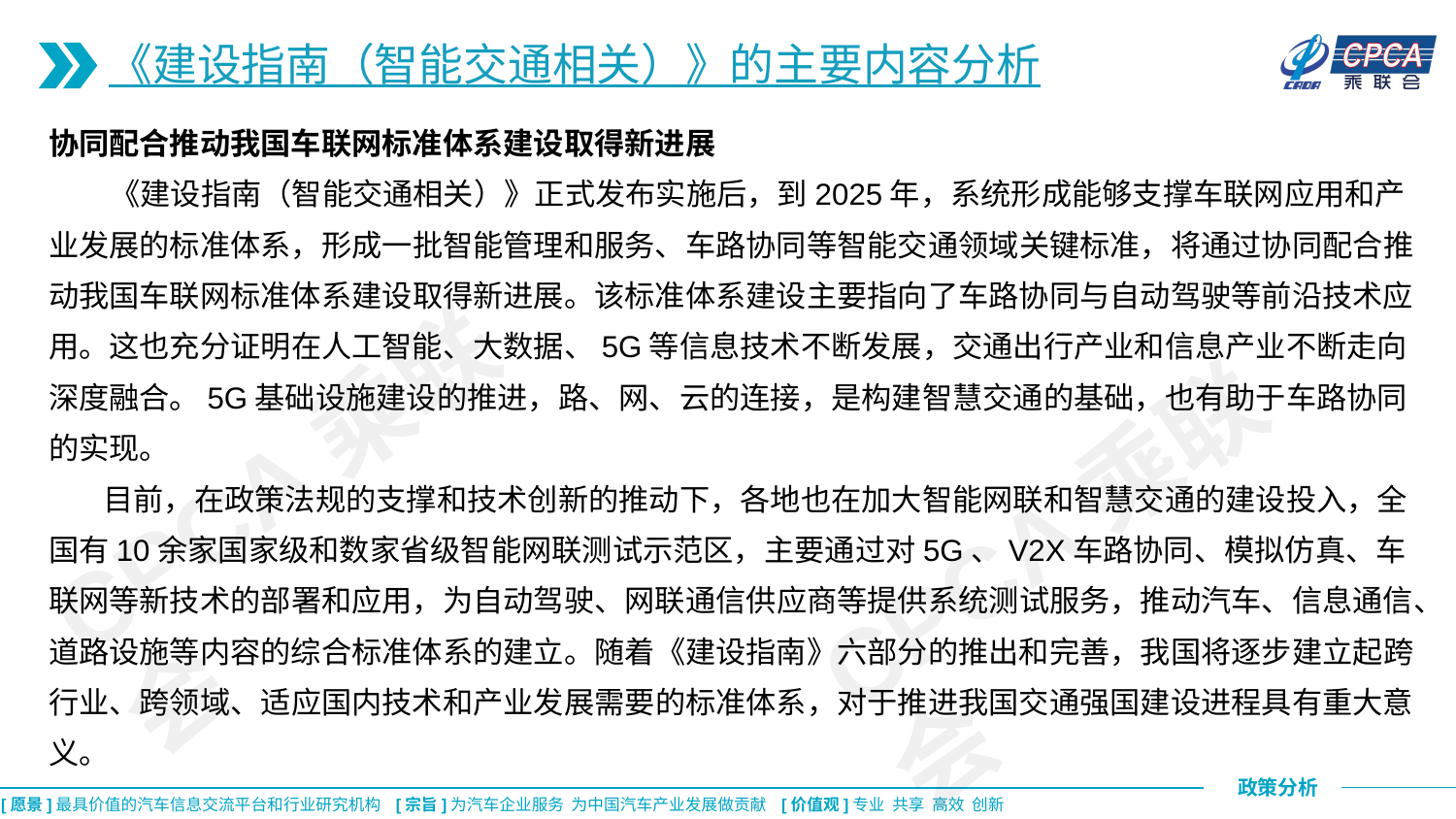

《建设指南（智能交通相关）》的主要内容分析
协同配合推动我国车联网标准体系建设取得新进展
        《建设指南（智能交通相关）》正式发布实施后，到2025年，系统形成能够支撑车联网应用和产业发展的标准体系，形成一批智能管理和服务、车路协同等智能交通领域关键标准，将通过协同配合推动我国车联网标准体系建设取得新进展。该标准体系建设主要指向了车路协同与自动驾驶等前沿技术应用。这也充分证明在人工智能、大数据、5G等信息技术不断发展，交通出行产业和信息产业不断走向深度融合。5G基础设施建设的推进，路、网、云的连接，是构建智慧交通的基础，也有助于车路协同的实现。
       目前，在政策法规的支撑和技术创新的推动下，各地也在加大智能网联和智慧交通的建设投入，全国有10余家国家级和数家省级智能网联测试示范区，主要通过对5G、V2X车路协同、模拟仿真、车联网等新技术的部署和应用，为自动驾驶、网联通信供应商等提供系统测试服务，推动汽车、信息通信、道路设施等内容的综合标准体系的建立。随着《建设指南》六部分的推出和完善，我国将逐步建立起跨行业、跨领域、适应国内技术和产业发展需要的标准体系，对于推进我国交通强国建设进程具有重大意义。
CPCA乘联会
CPCA乘联会